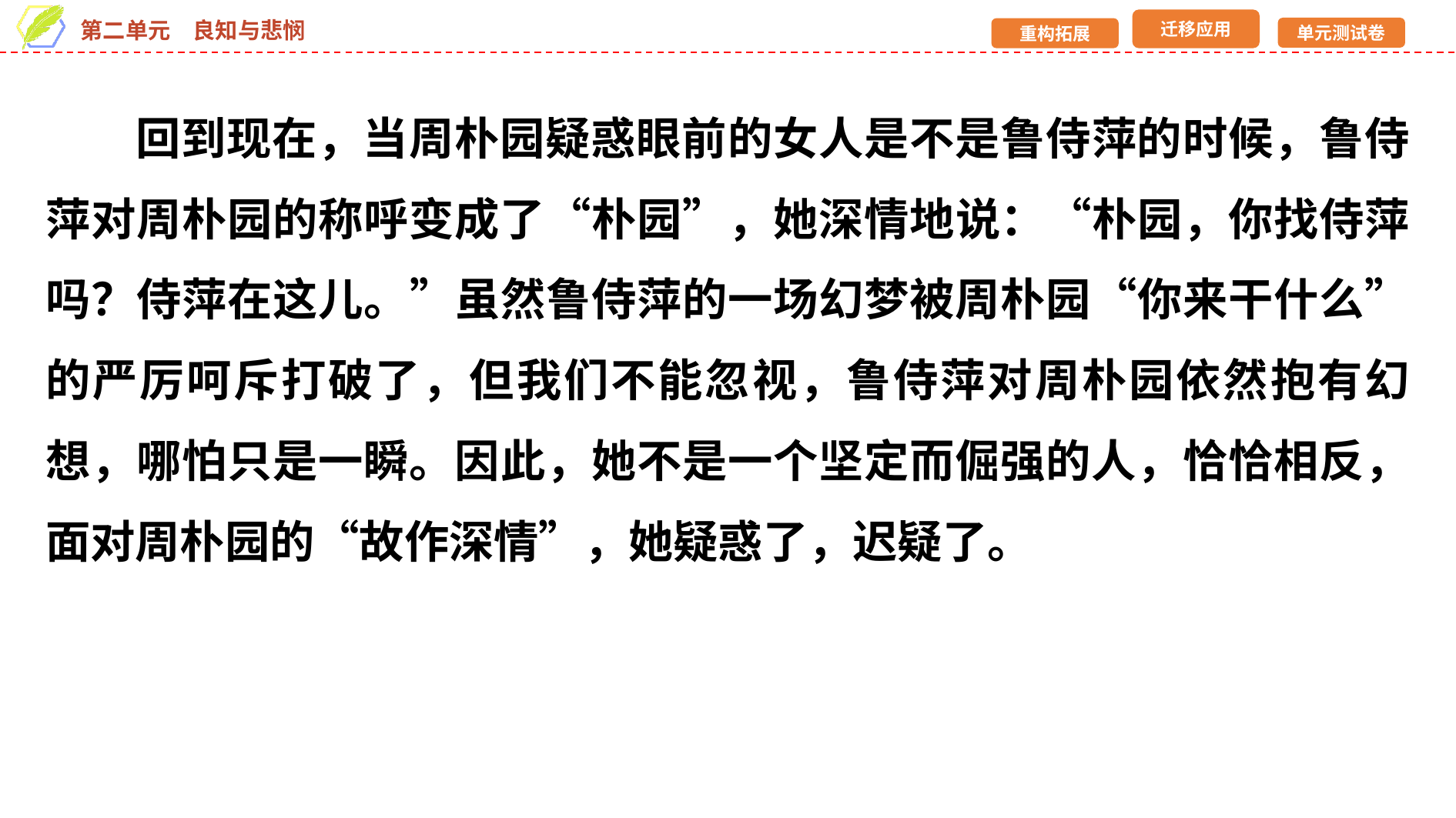

回到现在，当周朴园疑惑眼前的女人是不是鲁侍萍的时候，鲁侍萍对周朴园的称呼变成了“朴园”，她深情地说：“朴园，你找侍萍吗？侍萍在这儿。”虽然鲁侍萍的一场幻梦被周朴园“你来干什么”的严厉呵斥打破了，但我们不能忽视，鲁侍萍对周朴园依然抱有幻想，哪怕只是一瞬。因此，她不是一个坚定而倔强的人，恰恰相反，面对周朴园的“故作深情”，她疑惑了，迟疑了。